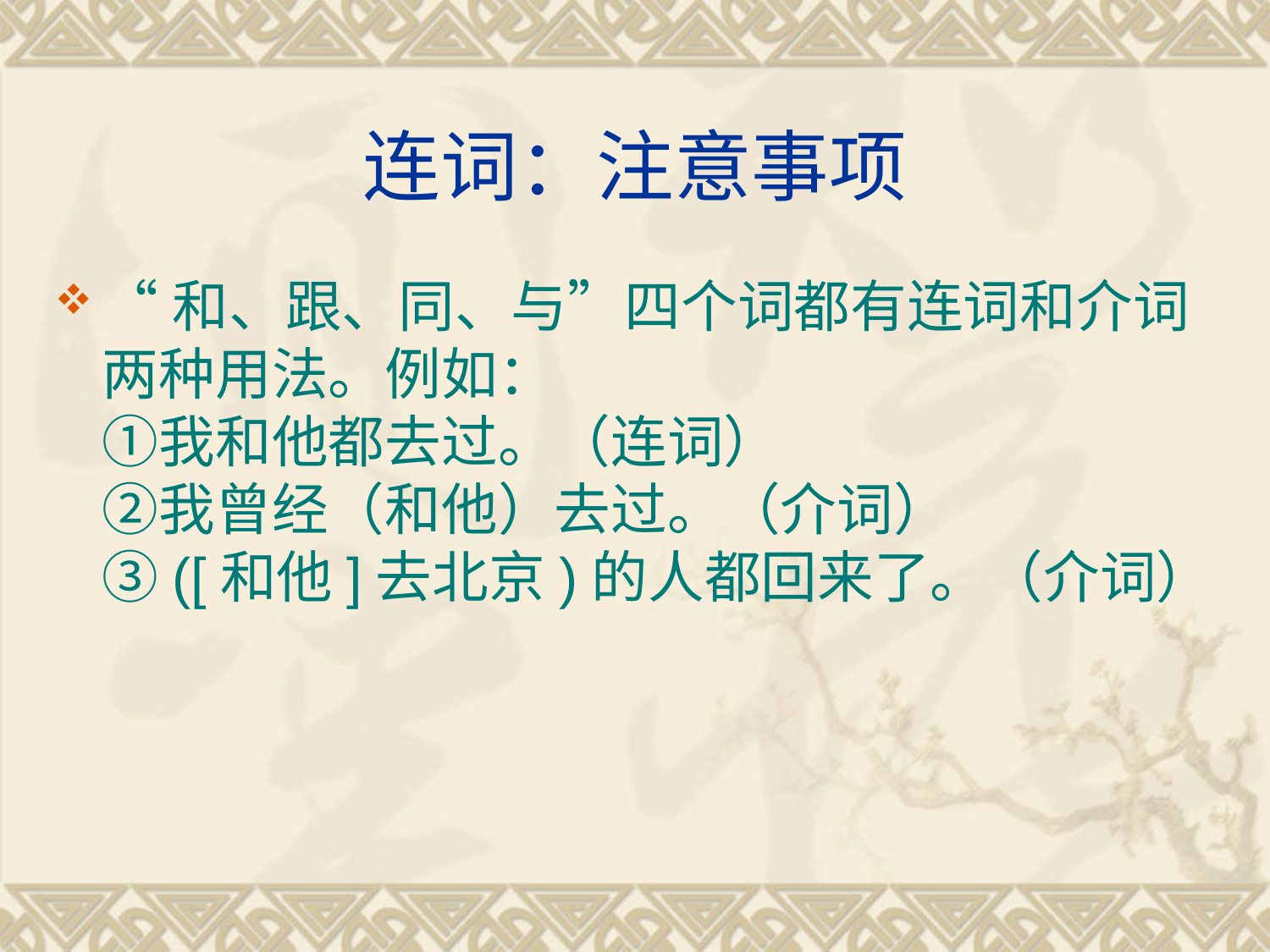

# 连词：注意事项
“和、跟、同、与”四个词都有连词和介词两种用法。例如：
①我和他都去过。（连词）
②我曾经（和他）去过。（介词）
③([和他]去北京)的人都回来了。（介词）